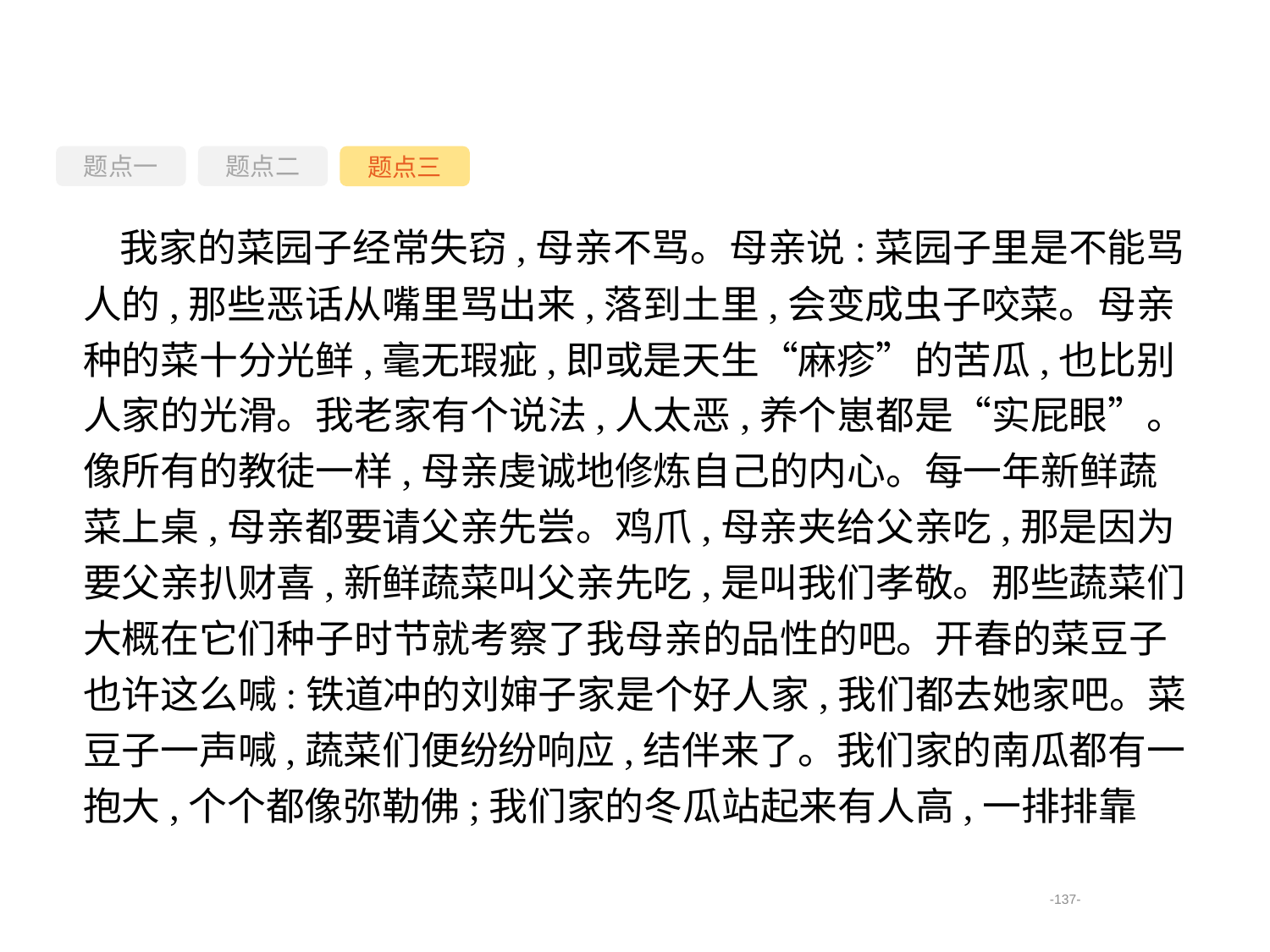

题点一
题点三
题点二
我家的菜园子经常失窃,母亲不骂。母亲说:菜园子里是不能骂人的,那些恶话从嘴里骂出来,落到土里,会变成虫子咬菜。母亲种的菜十分光鲜,毫无瑕疵,即或是天生“麻疹”的苦瓜,也比别人家的光滑。我老家有个说法,人太恶,养个崽都是“实屁眼”。像所有的教徒一样,母亲虔诚地修炼自己的内心。每一年新鲜蔬菜上桌,母亲都要请父亲先尝。鸡爪,母亲夹给父亲吃,那是因为要父亲扒财喜,新鲜蔬菜叫父亲先吃,是叫我们孝敬。那些蔬菜们大概在它们种子时节就考察了我母亲的品性的吧。开春的菜豆子也许这么喊:铁道冲的刘婶子家是个好人家,我们都去她家吧。菜豆子一声喊,蔬菜们便纷纷响应,结伴来了。我们家的南瓜都有一抱大,个个都像弥勒佛;我们家的冬瓜站起来有人高,一排排靠
-137-